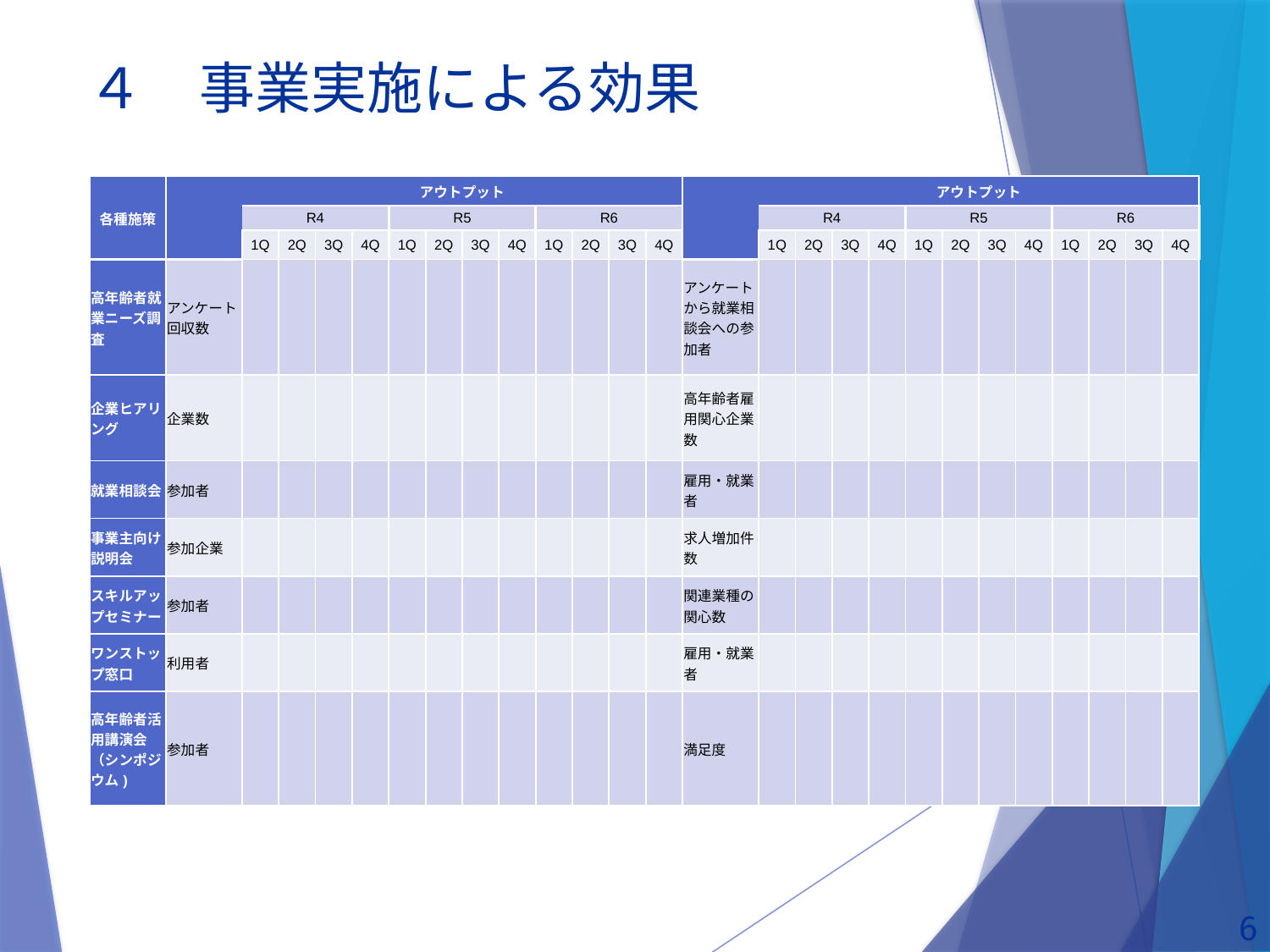

# ４　事業実施による効果
| 各種施策 |  | アウトプット |  |  |  |  |  |  |  |  |  |  |  |  | アウトプット |  |  |  |  |  |  |  |  |  |  |  |
| --- | --- | --- | --- | --- | --- | --- | --- | --- | --- | --- | --- | --- | --- | --- | --- | --- | --- | --- | --- | --- | --- | --- | --- | --- | --- | --- |
|  |  | R4 |  |  |  | R5 |  |  |  | R6 |  |  |  |  | R4 |  |  |  | R5 |  |  |  | R6 |  |  |  |
|  |  | 1Q | 2Q | 3Q | 4Q | 1Q | 2Q | 3Q | 4Q | 1Q | 2Q | 3Q | 4Q |  | 1Q | 2Q | 3Q | 4Q | 1Q | 2Q | 3Q | 4Q | 1Q | 2Q | 3Q | 4Q |
| 高年齢者就業ニーズ調査 | アンケート回収数 |  |  |  |  |  |  |  |  |  |  |  |  | アンケートから就業相談会への参加者 |  |  |  |  |  |  |  |  |  |  |  |  |
| 企業ヒアリング | 企業数 |  |  |  |  |  |  |  |  |  |  |  |  | 高年齢者雇用関心企業数 |  |  |  |  |  |  |  |  |  |  |  |  |
| 就業相談会 | 参加者 |  |  |  |  |  |  |  |  |  |  |  |  | 雇用・就業者 |  |  |  |  |  |  |  |  |  |  |  |  |
| 事業主向け説明会 | 参加企業 |  |  |  |  |  |  |  |  |  |  |  |  | 求人増加件数 |  |  |  |  |  |  |  |  |  |  |  |  |
| スキルアップセミナー | 参加者 |  |  |  |  |  |  |  |  |  |  |  |  | 関連業種の関心数 |  |  |  |  |  |  |  |  |  |  |  |  |
| ワンストップ窓口 | 利用者 |  |  |  |  |  |  |  |  |  |  |  |  | 雇用・就業者 |  |  |  |  |  |  |  |  |  |  |  |  |
| 高年齢者活用講演会（シンポジウム) | 参加者 |  |  |  |  |  |  |  |  |  |  |  |  | 満足度 |  |  |  |  |  |  |  |  |  |  |  |  |
6